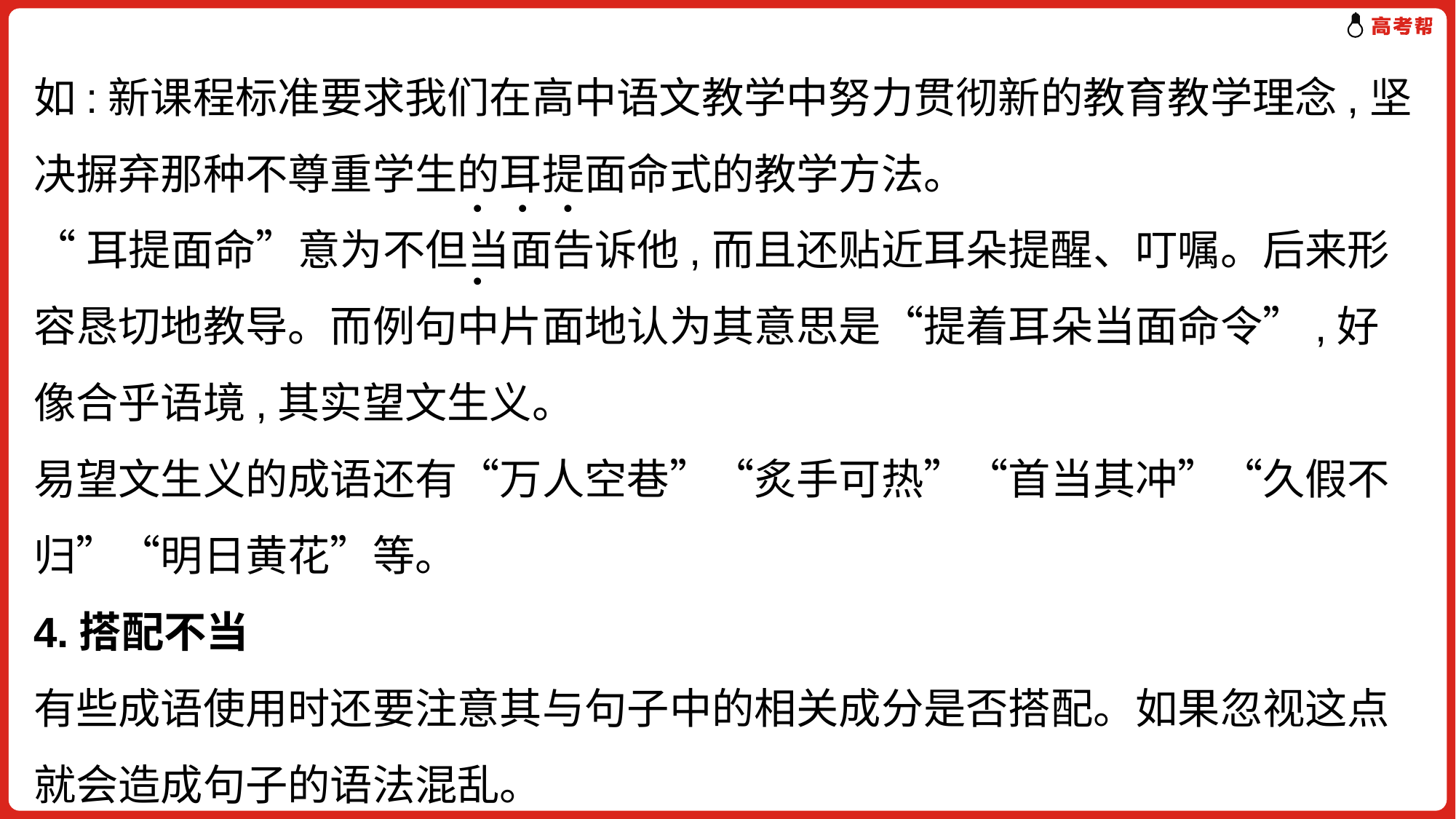

如:新课程标准要求我们在高中语文教学中努力贯彻新的教育教学理念,坚决摒弃那种不尊重学生的耳提面命式的教学方法。
“耳提面命”意为不但当面告诉他,而且还贴近耳朵提醒、叮嘱。后来形容恳切地教导。而例句中片面地认为其意思是“提着耳朵当面命令”,好像合乎语境,其实望文生义。
易望文生义的成语还有“万人空巷”“炙手可热”“首当其冲”“久假不归”“明日黄花”等。
4.搭配不当
有些成语使用时还要注意其与句子中的相关成分是否搭配。如果忽视这点就会造成句子的语法混乱。

.  .  .  .